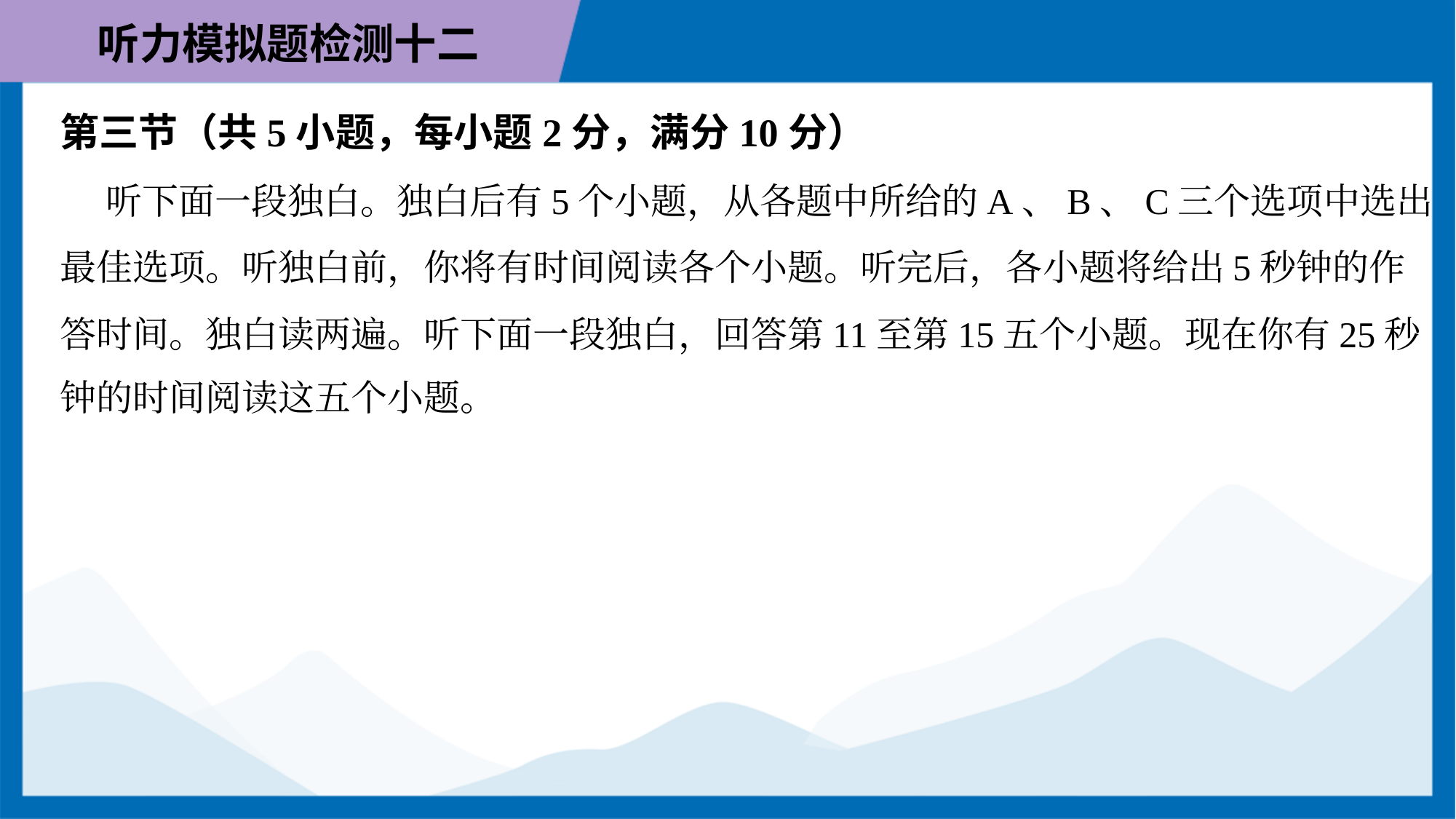

第三节（共5小题，每小题2分，满分10分）
    听下面一段独白。独白后有5个小题，从各题中所给的A、B、C三个选项中选出
最佳选项。听独白前，你将有时间阅读各个小题。听完后，各小题将给出5秒钟的作
答时间。独白读两遍。听下面一段独白，回答第11至第15五个小题。现在你有25秒
钟的时间阅读这五个小题。